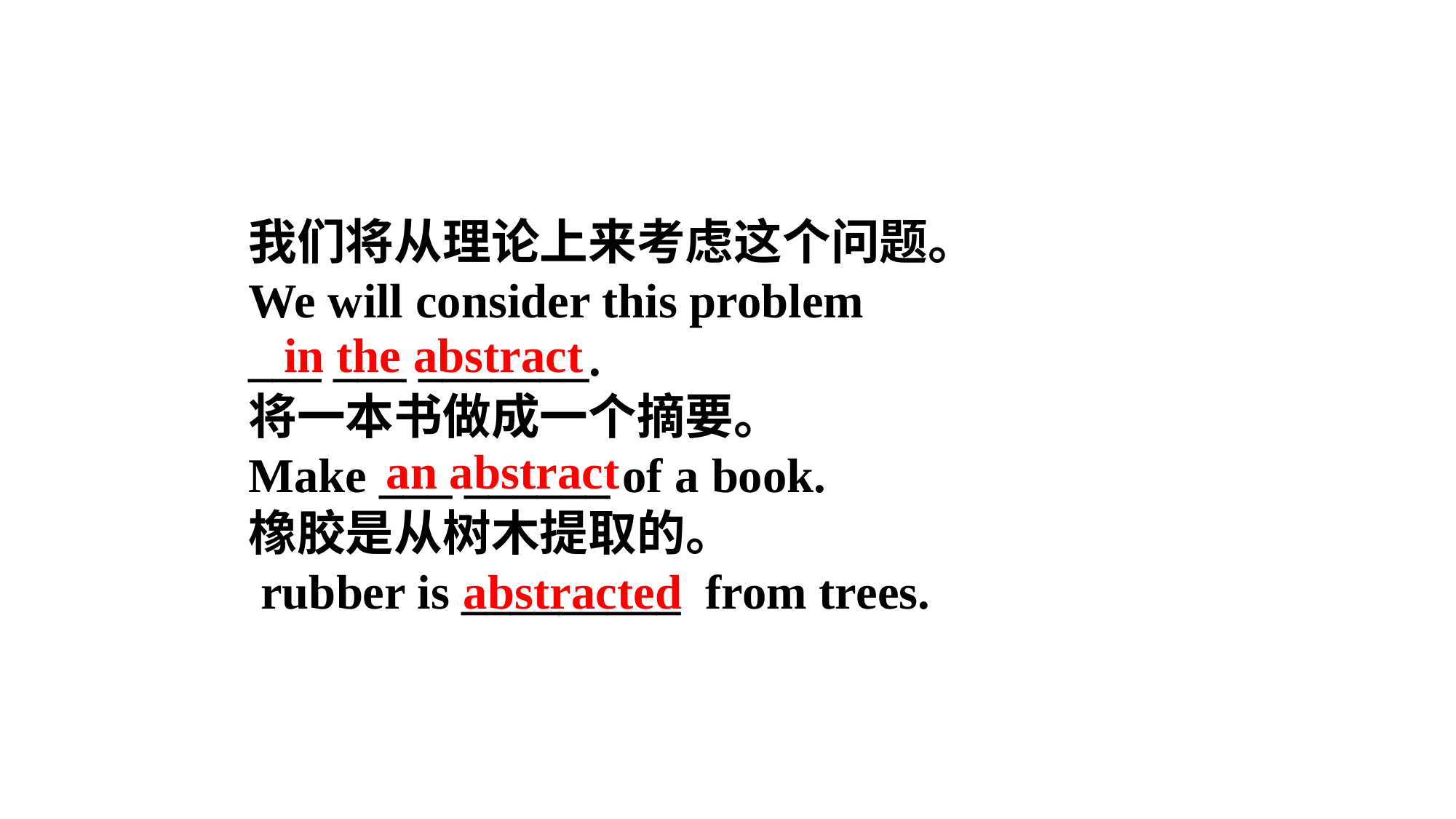

我们将从理论上来考虑这个问题。
We will consider this problem
___ ___ _______.
将一本书做成一个摘要。
Make ___ ______ of a book.
橡胶是从树木提取的。
 rubber is _________  from trees.
in the abstract
an abstract
abstracted